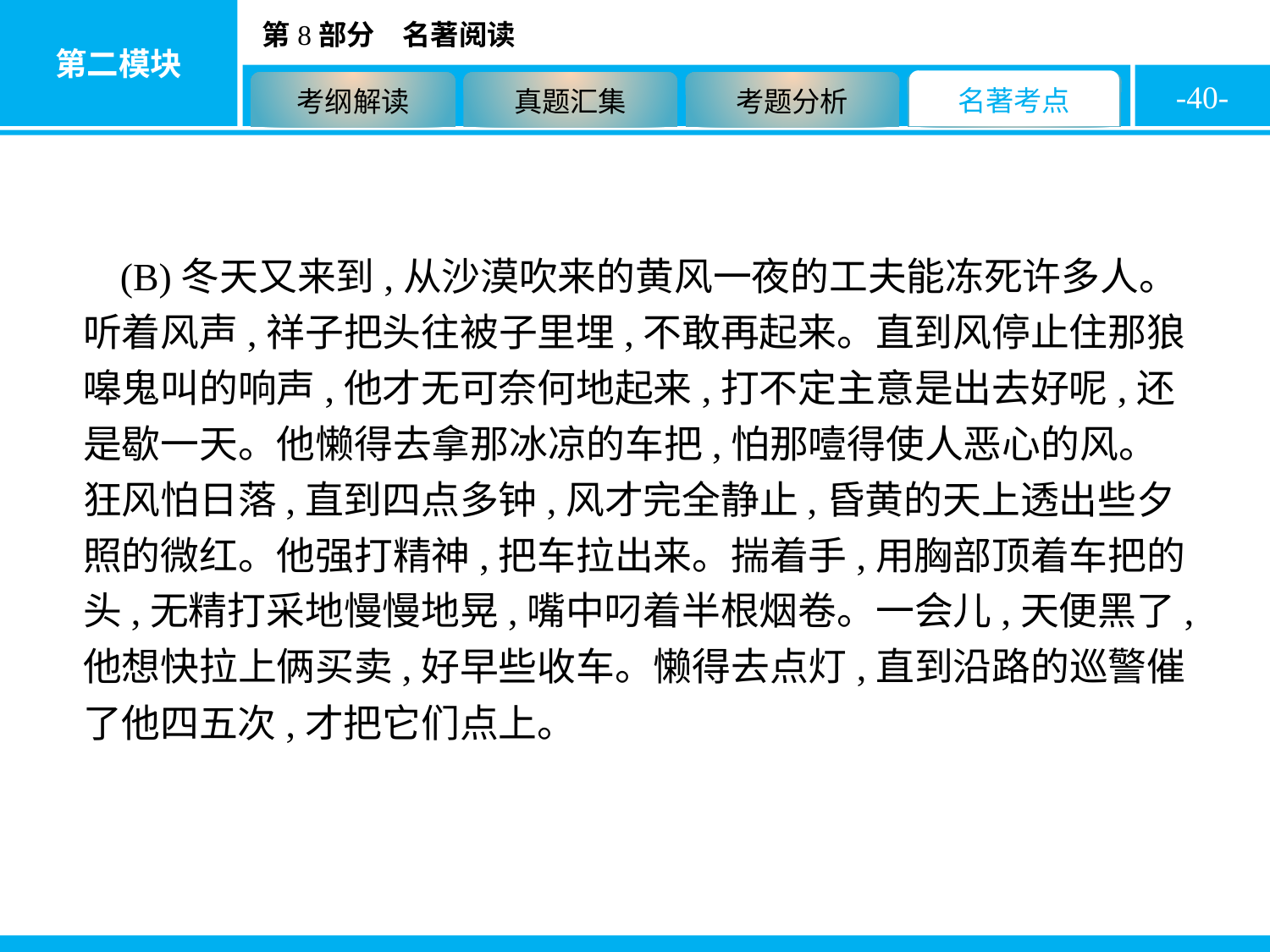

-40-
(B)冬天又来到,从沙漠吹来的黄风一夜的工夫能冻死许多人。听着风声,祥子把头往被子里埋,不敢再起来。直到风停止住那狼嗥鬼叫的响声,他才无可奈何地起来,打不定主意是出去好呢,还是歇一天。他懒得去拿那冰凉的车把,怕那噎得使人恶心的风。狂风怕日落,直到四点多钟,风才完全静止,昏黄的天上透出些夕照的微红。他强打精神,把车拉出来。揣着手,用胸部顶着车把的头,无精打采地慢慢地晃,嘴中叼着半根烟卷。一会儿,天便黑了,他想快拉上俩买卖,好早些收车。懒得去点灯,直到沿路的巡警催了他四五次,才把它们点上。